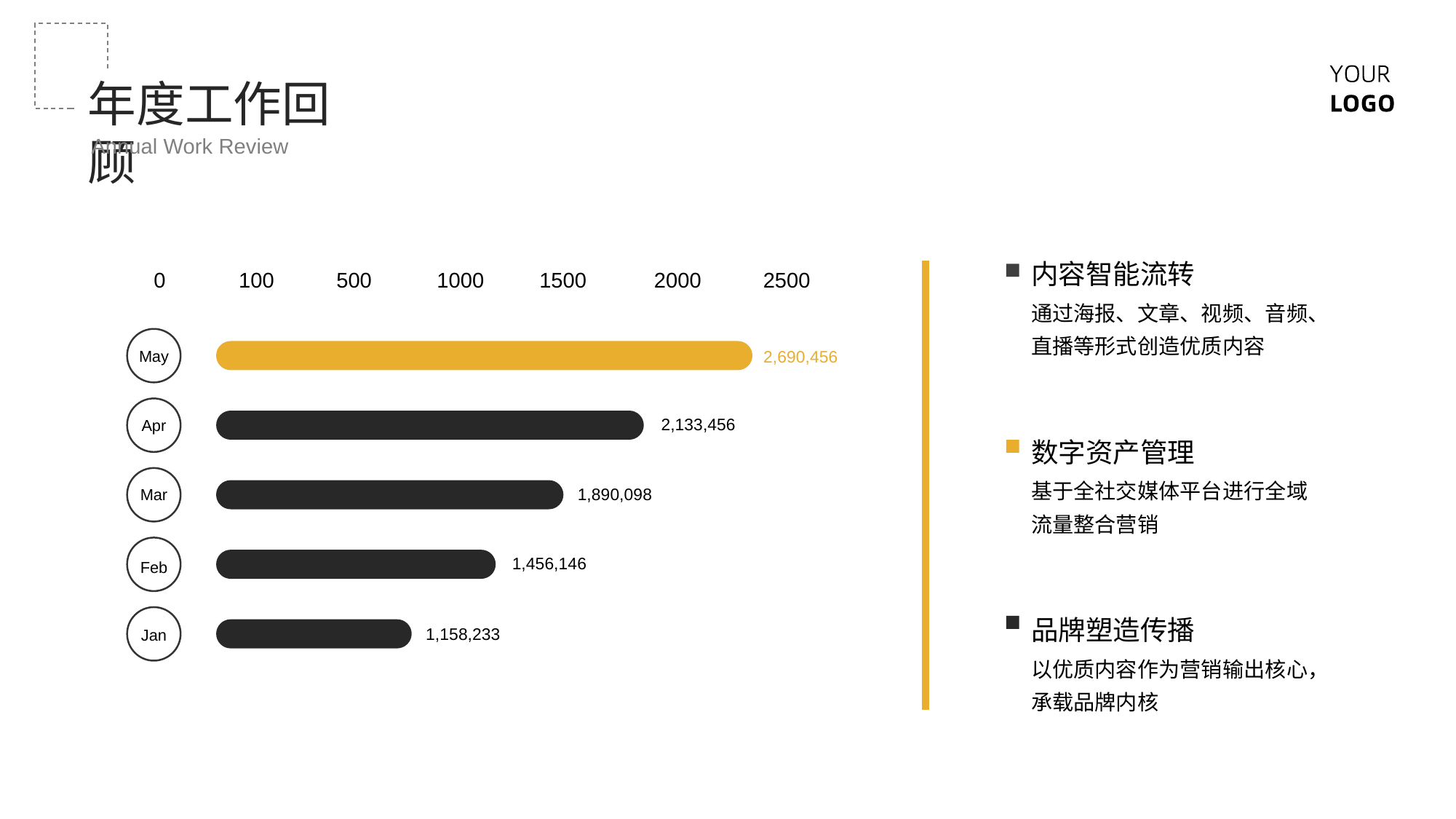

年度工作回顾
Annual Work Review
内容智能流转

0
100
500
1000
1500
2000
2500
通过海报、文章、视频、音频、直播等形式创造优质内容

May
2,690,456

2,133,456
Apr
数字资产管理

基于全社交媒体平台进行全域流量整合营销

1,890,098
Mar

1,456,146
Feb

品牌塑造传播

1,158,233
Jan
以优质内容作为营销输出核心，承载品牌内核